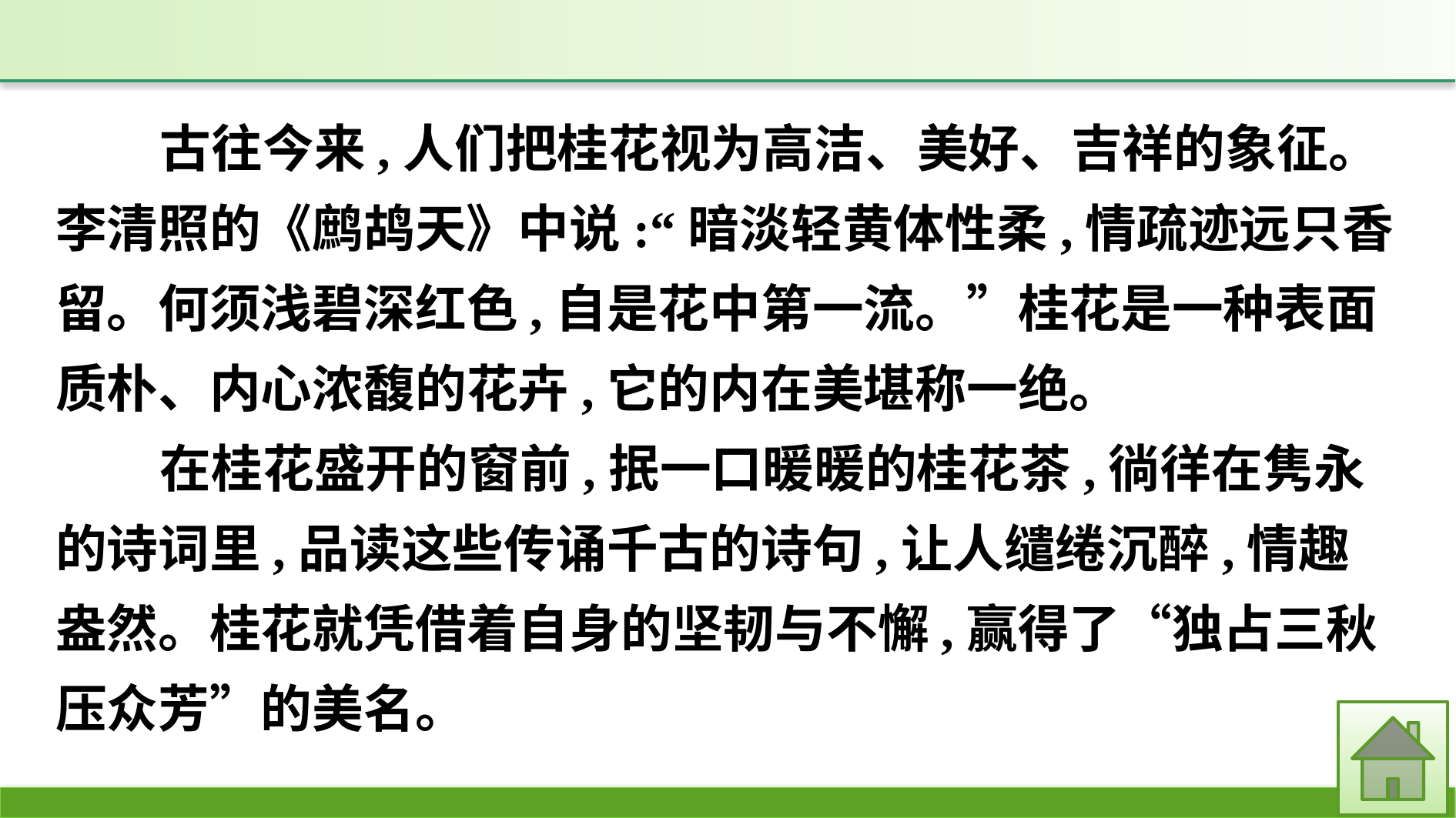

古往今来,人们把桂花视为高洁、美好、吉祥的象征。李清照的《鹧鸪天》中说:“暗淡轻黄体性柔,情疏迹远只香留。何须浅碧深红色,自是花中第一流。”桂花是一种表面质朴、内心浓馥的花卉,它的内在美堪称一绝。
在桂花盛开的窗前,抿一口暖暖的桂花茶,徜徉在隽永的诗词里,品读这些传诵千古的诗句,让人缱绻沉醉,情趣盎然。桂花就凭借着自身的坚韧与不懈,赢得了“独占三秋压众芳”的美名。